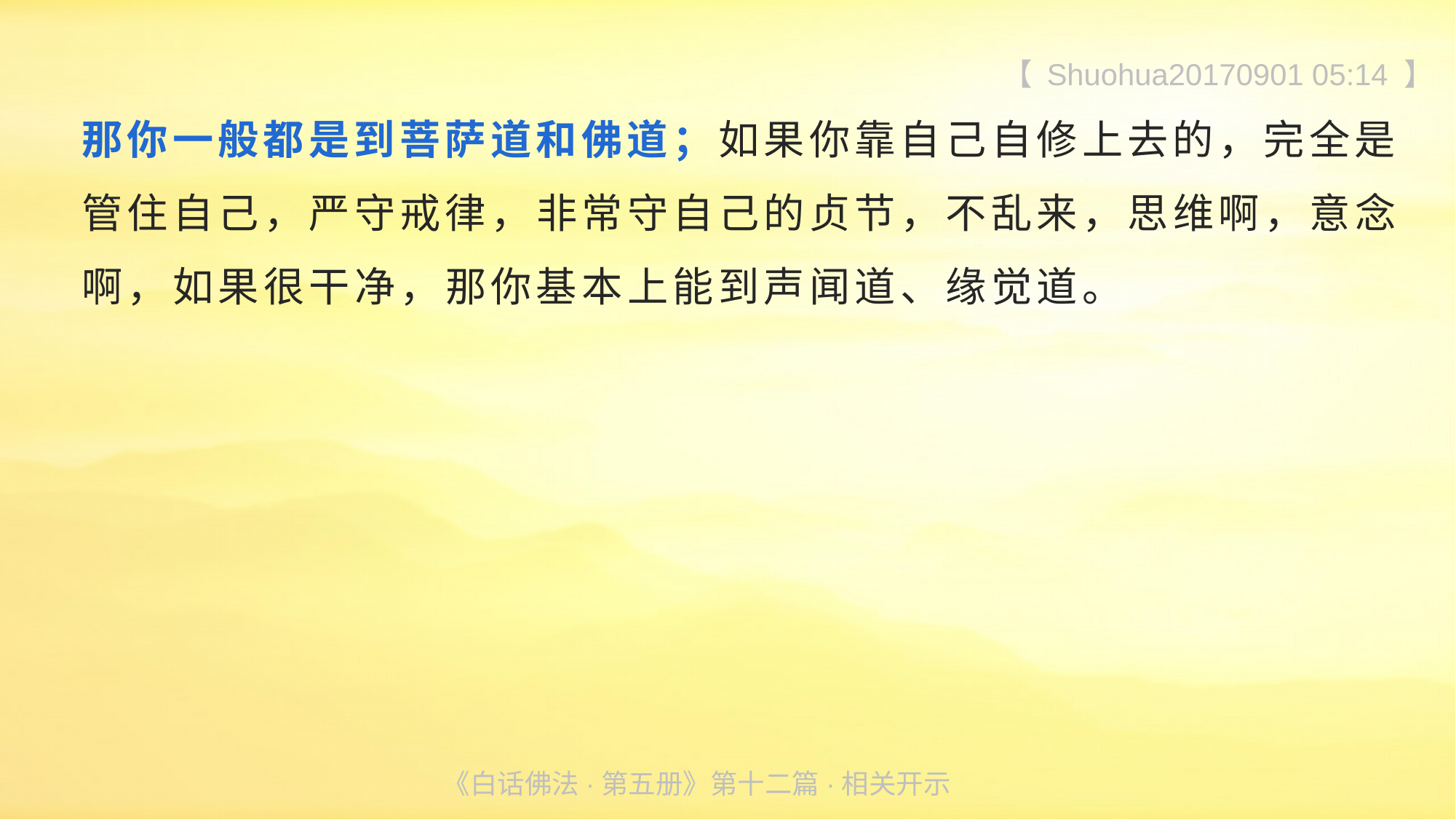

【 Shuohua20170901 05:14 】
那你一般都是到菩萨道和佛道；如果你靠自己自修上去的，完全是管住自己，严守戒律，非常守自己的贞节，不乱来，思维啊，意念啊，如果很干净，那你基本上能到声闻道、缘觉道。

《白话佛法·第五册》第十二篇·相关开示